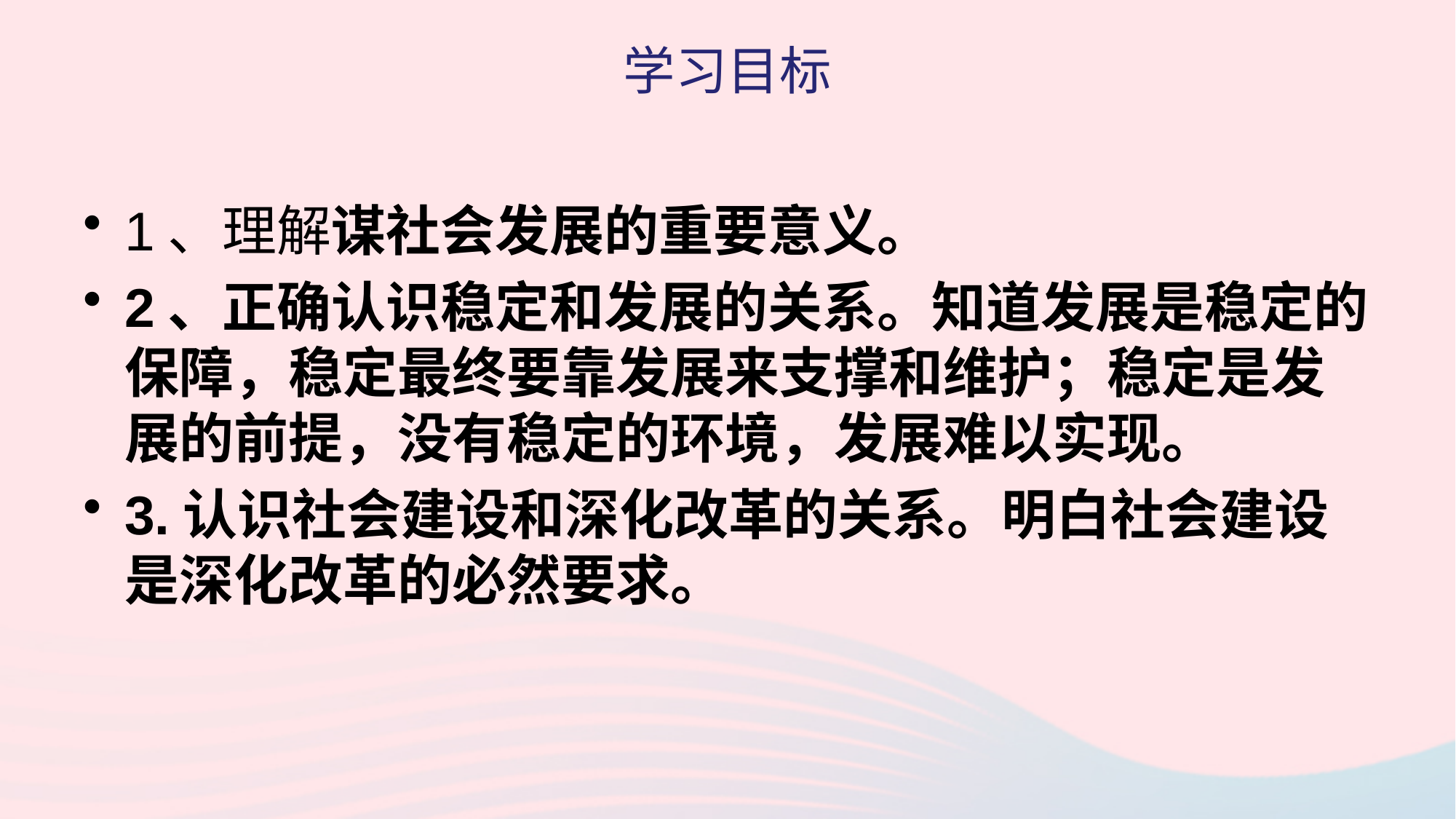

# 学习目标
1、理解谋社会发展的重要意义。
2、正确认识稳定和发展的关系。知道发展是稳定的保障，稳定最终要靠发展来支撑和维护；稳定是发展的前提，没有稳定的环境，发展难以实现。
3.认识社会建设和深化改革的关系。明白社会建设是深化改革的必然要求。